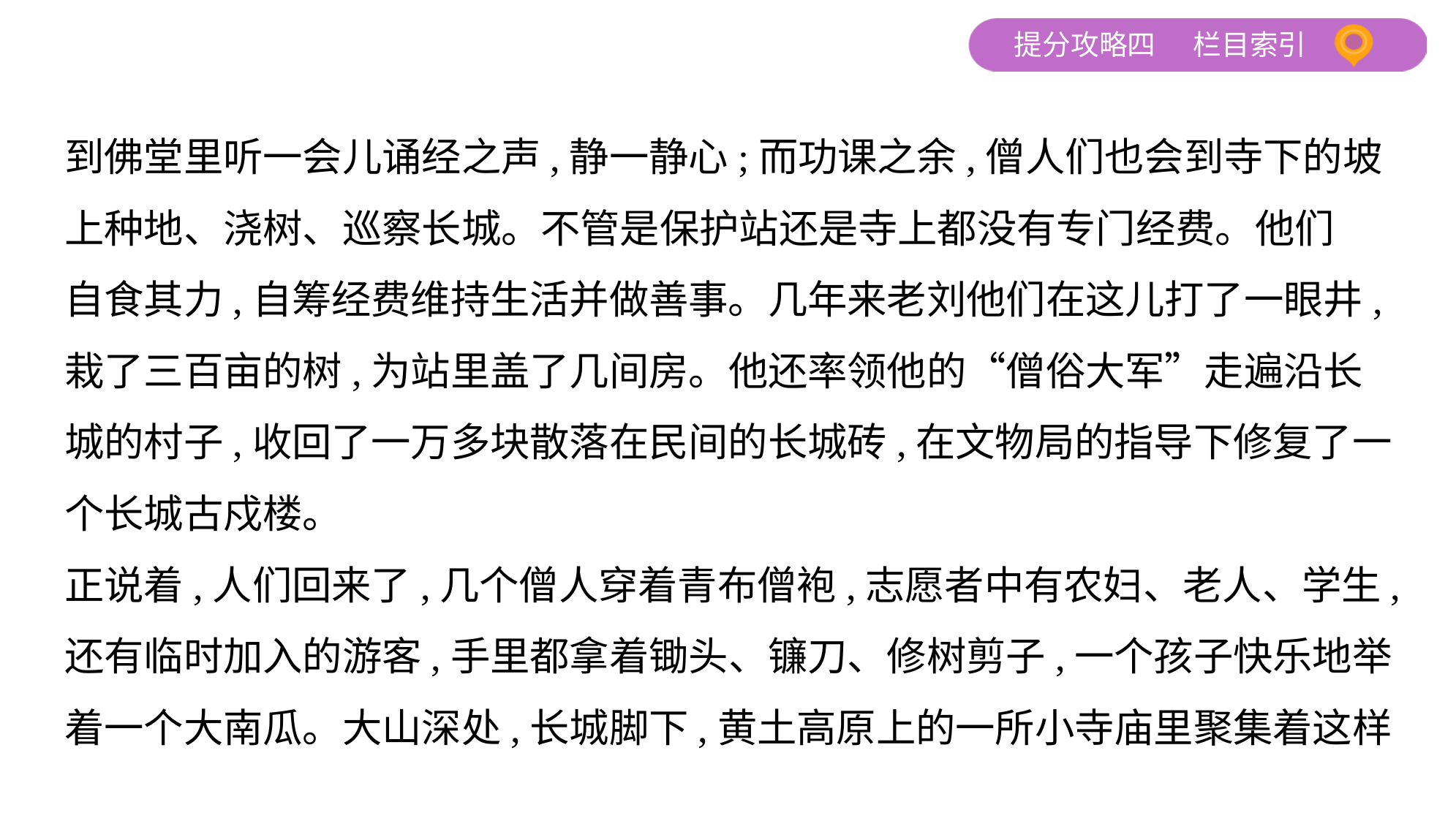

到佛堂里听一会儿诵经之声,静一静心;而功课之余,僧人们也会到寺下的坡
上种地、浇树、巡察长城。不管是保护站还是寺上都没有专门经费。他们
自食其力,自筹经费维持生活并做善事。几年来老刘他们在这儿打了一眼井,
栽了三百亩的树,为站里盖了几间房。他还率领他的“僧俗大军”走遍沿长
城的村子,收回了一万多块散落在民间的长城砖,在文物局的指导下修复了一
个长城古戍楼。
正说着,人们回来了,几个僧人穿着青布僧袍,志愿者中有农妇、老人、学生,
还有临时加入的游客,手里都拿着锄头、镰刀、修树剪子,一个孩子快乐地举
着一个大南瓜。大山深处,长城脚下,黄土高原上的一所小寺庙里聚集着这样